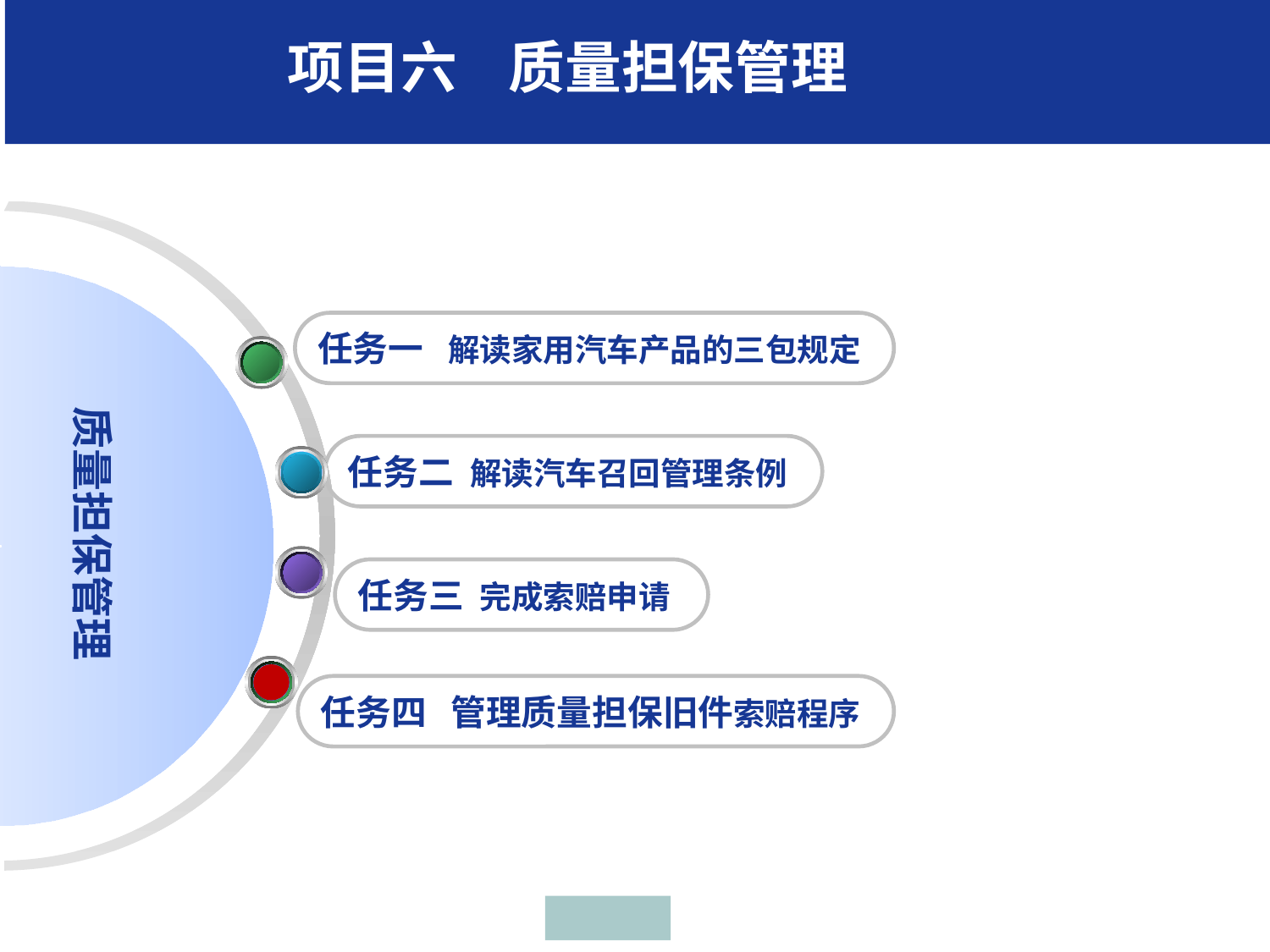

项目六    质量担保管理

任务一   解读家用汽车产品的三包规定
     质量担保管理

任务二  解读汽车召回管理条例

任务三  完成索赔申请

任务四   管理质量担保旧件索赔程序
2